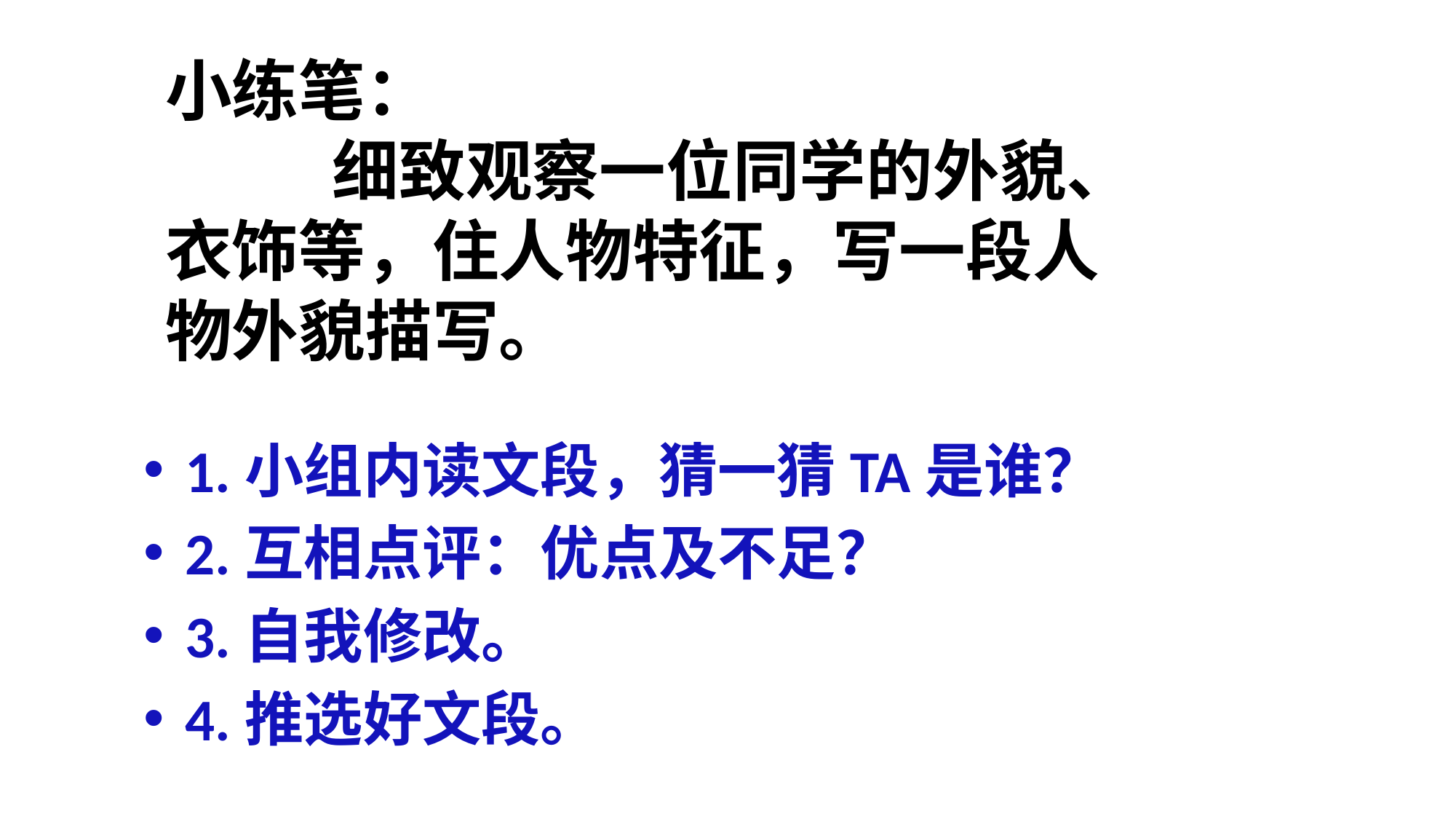

小练笔：
          细致观察一位同学的外貌、衣饰等，住人物特征，写一段人物外貌描写。
1.小组内读文段，猜一猜TA是谁？
2.互相点评：优点及不足？
3.自我修改。
4.推选好文段。